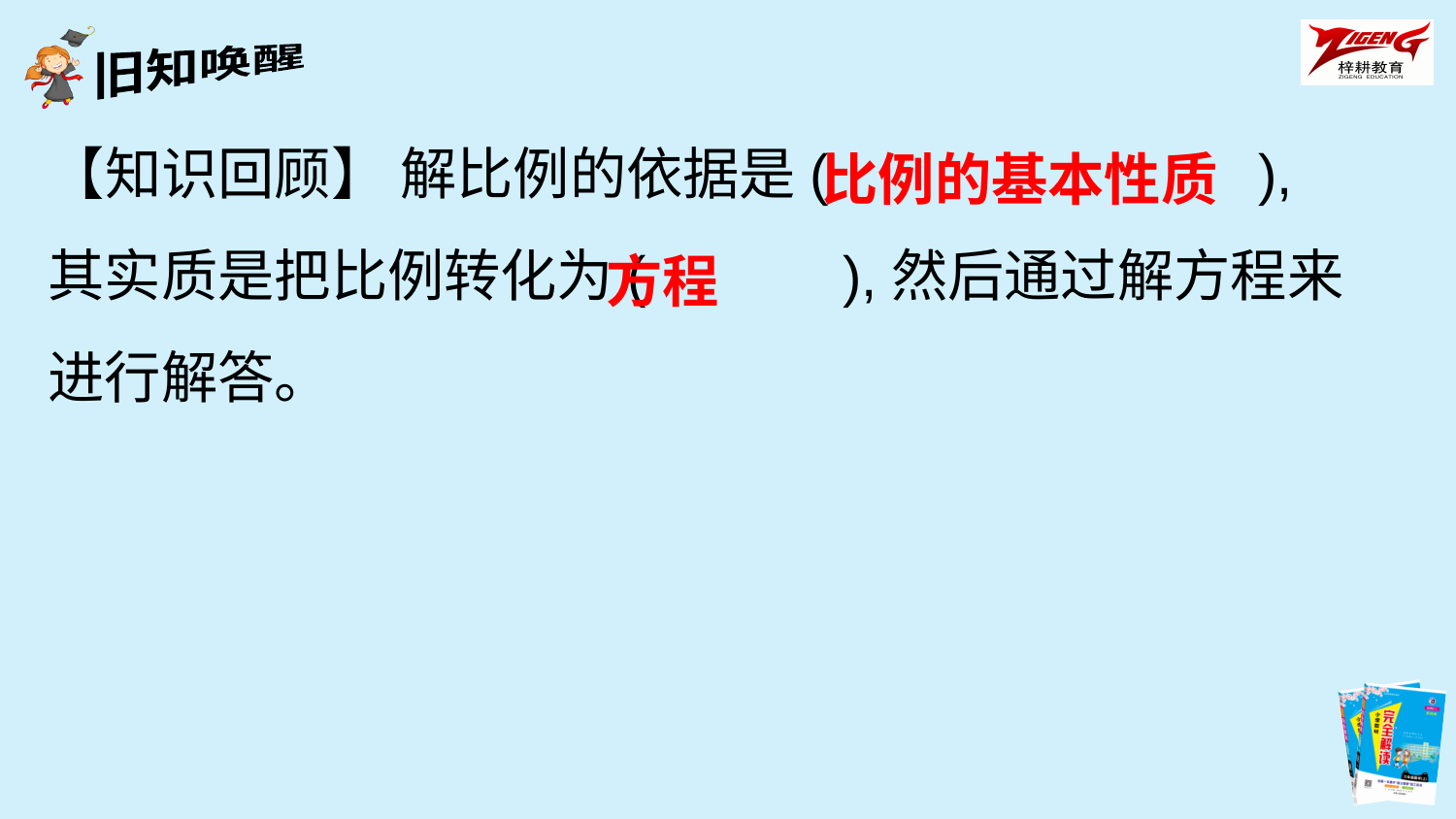

【知识回顾】 解比例的依据是(　　     　　　　),其实质是把比例转化为(　　　),然后通过解方程来进行解答。
比例的基本性质
方程